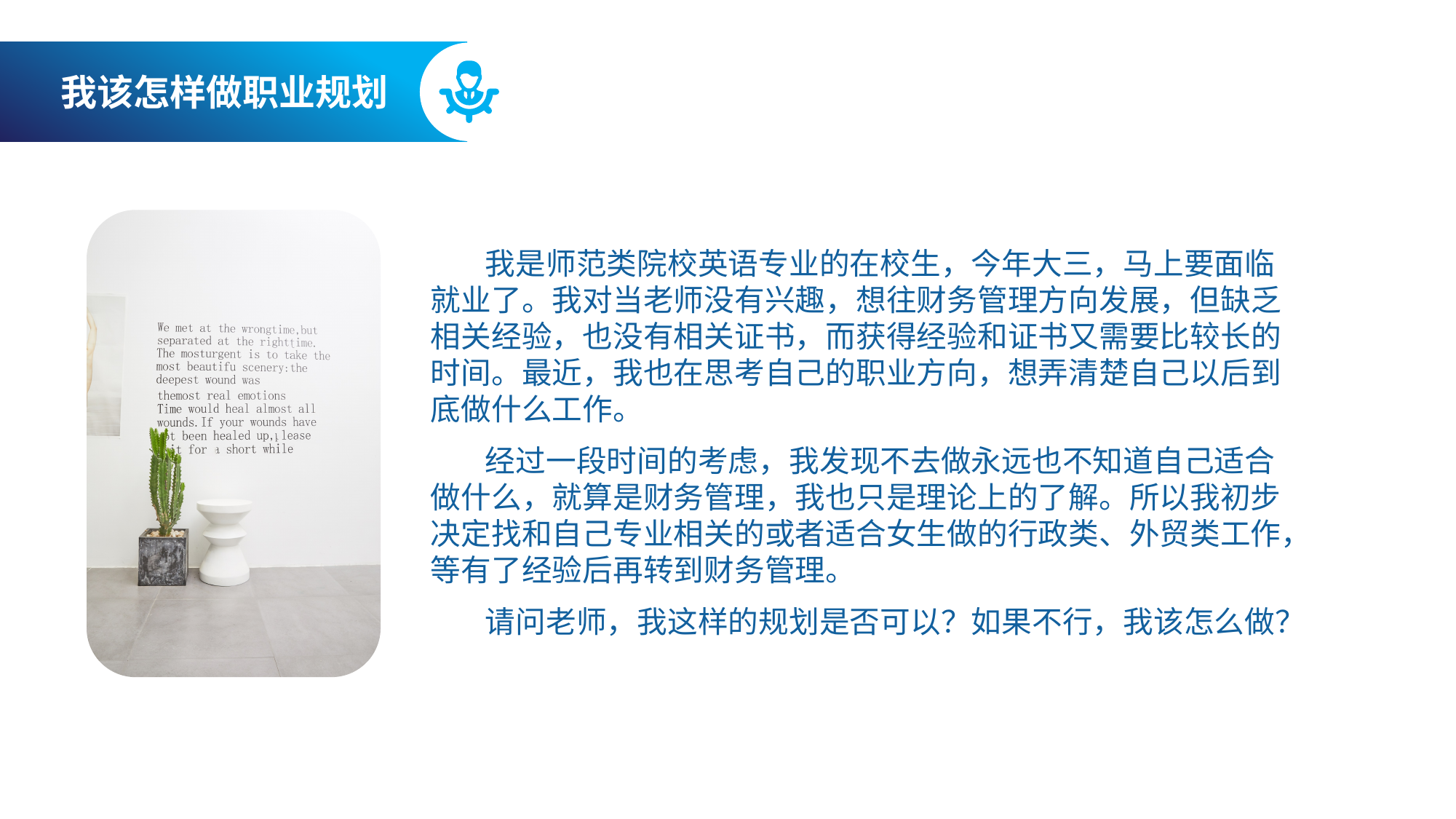

我该怎样做职业规划

我是师范类院校英语专业的在校生，今年大三，马上要面临就业了。我对当老师没有兴趣，想往财务管理方向发展，但缺乏相关经验，也没有相关证书，而获得经验和证书又需要比较长的时间。最近，我也在思考自己的职业方向，想弄清楚自己以后到底做什么工作。
经过一段时间的考虑，我发现不去做永远也不知道自己适合做什么，就算是财务管理，我也只是理论上的了解。所以我初步决定找和自己专业相关的或者适合女生做的行政类、外贸类工作，等有了经验后再转到财务管理。
请问老师，我这样的规划是否可以？如果不行，我该怎么做？